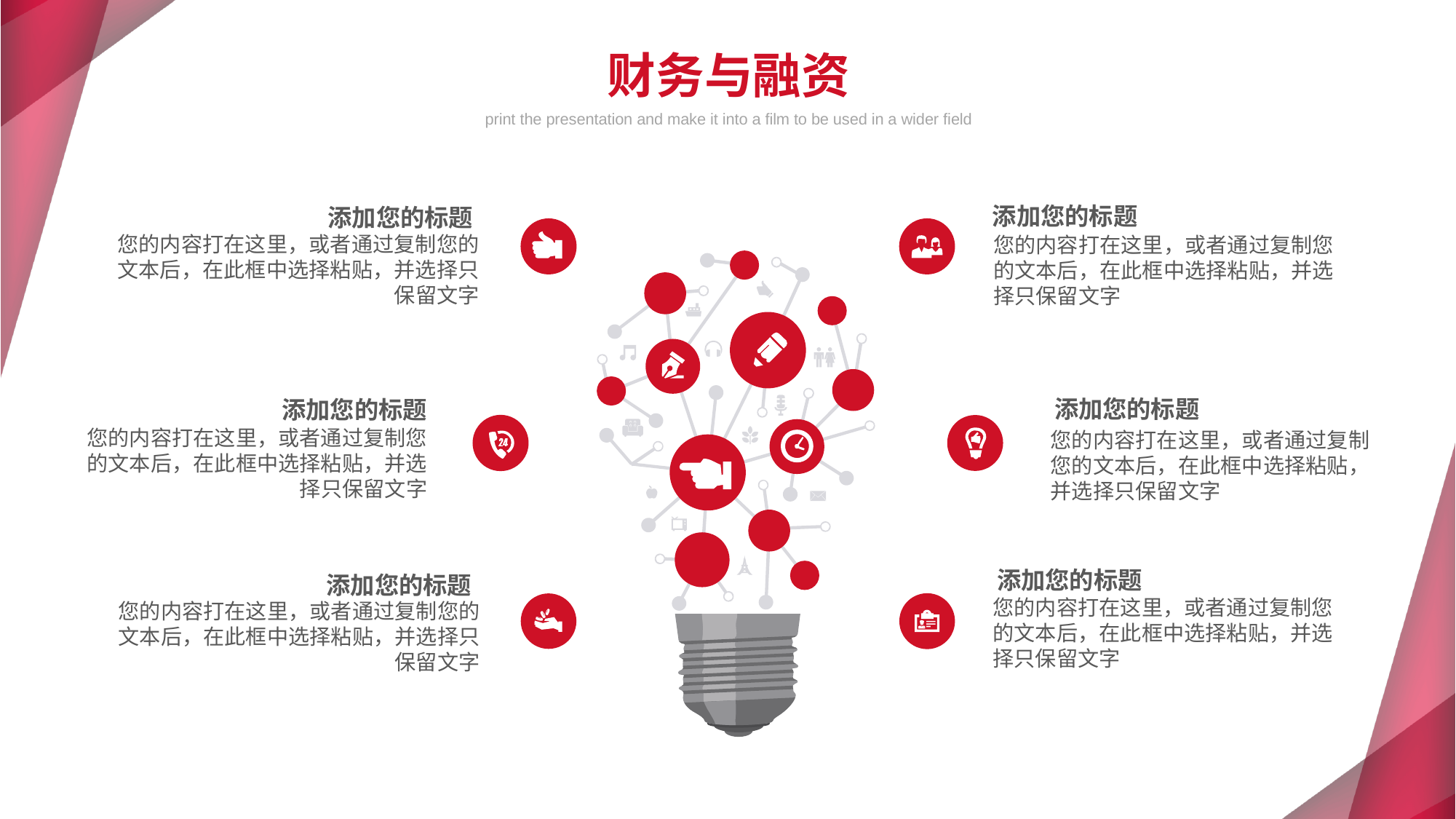

财务与融资
print the presentation and make it into a film to be used in a wider field
添加您的标题
添加您的标题

您的内容打在这里，或者通过复制您的文本后，在此框中选择粘贴，并选择只保留文字
您的内容打在这里，或者通过复制您的文本后，在此框中选择粘贴，并选择只保留文字
添加您的标题
添加您的标题
您的内容打在这里，或者通过复制您的文本后，在此框中选择粘贴，并选择只保留文字
您的内容打在这里，或者通过复制您的文本后，在此框中选择粘贴，并选择只保留文字
添加您的标题
添加您的标题
您的内容打在这里，或者通过复制您的文本后，在此框中选择粘贴，并选择只保留文字
您的内容打在这里，或者通过复制您的文本后，在此框中选择粘贴，并选择只保留文字